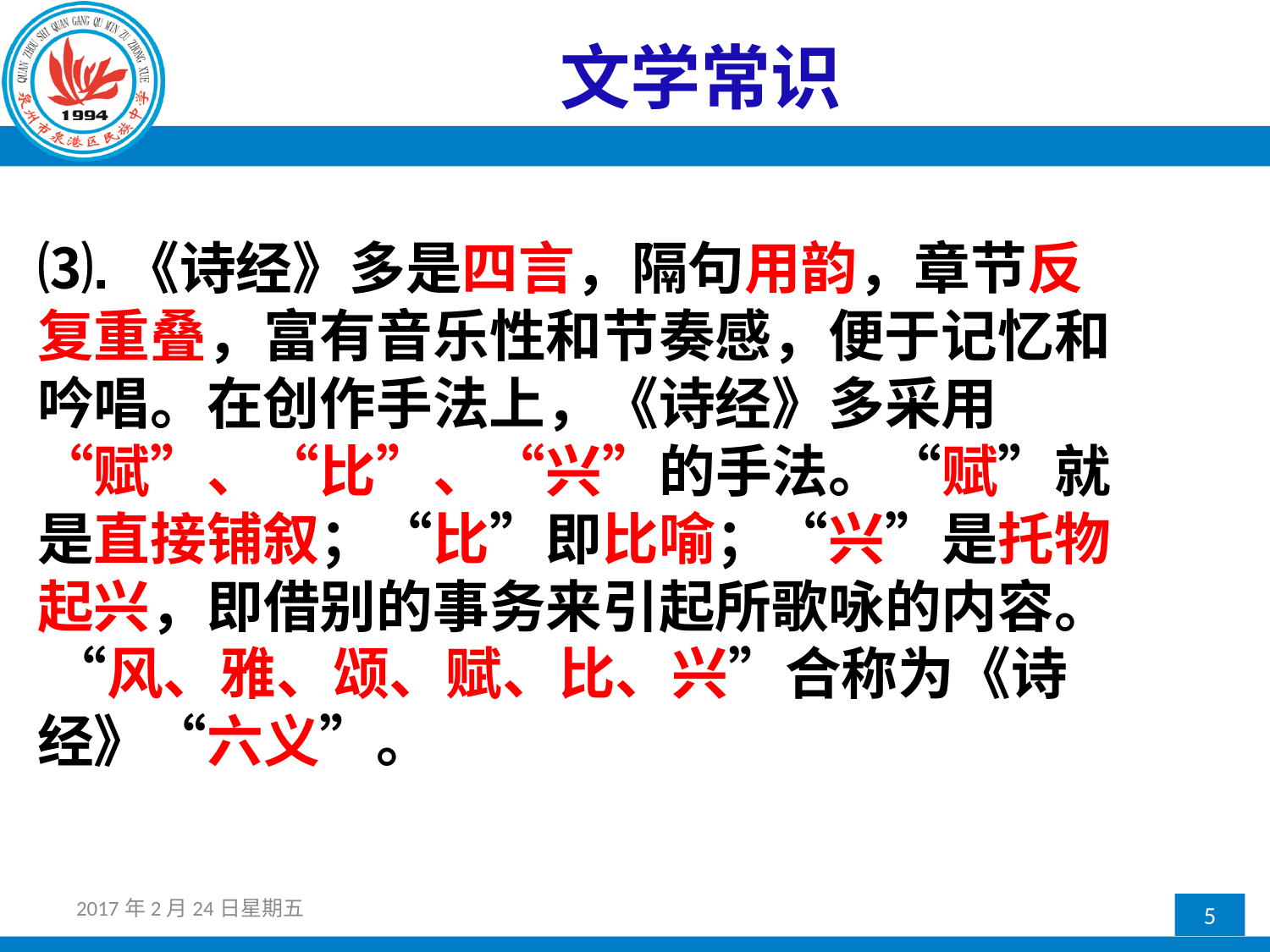

# 文学常识
⑶.《诗经》多是四言，隔句用韵，章节反复重叠，富有音乐性和节奏感，便于记忆和吟唱。在创作手法上，《诗经》多采用“赋”、“比”、“兴”的手法。“赋”就是直接铺叙；“比”即比喻；“兴”是托物起兴，即借别的事务来引起所歌咏的内容。  “风、雅、颂、赋、比、兴”合称为《诗经》“六义”。
2017年2月24日星期五